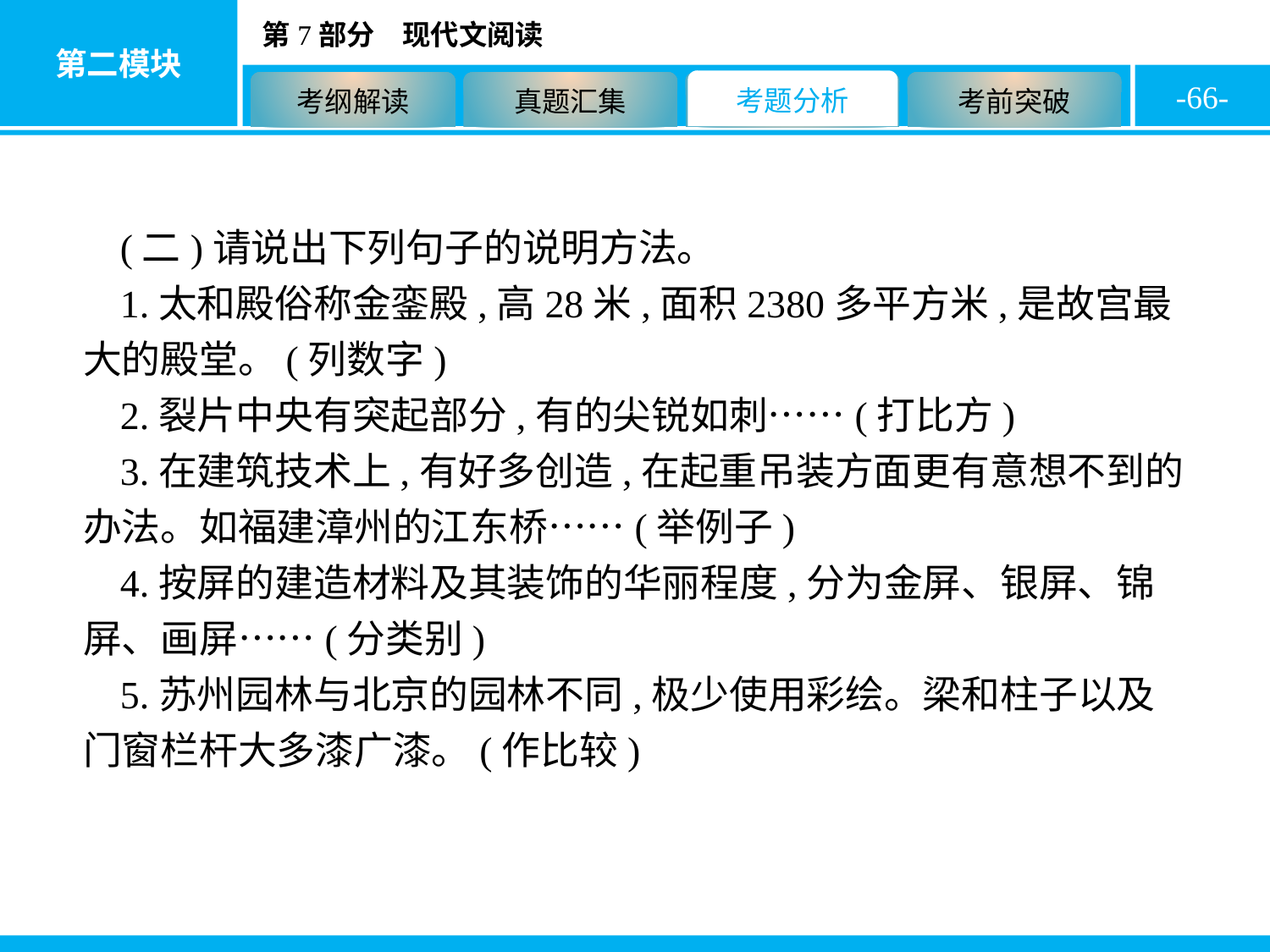

-66-
(二)请说出下列句子的说明方法。
1.太和殿俗称金銮殿,高28米,面积2380多平方米,是故宫最大的殿堂。(列数字)
2.裂片中央有突起部分,有的尖锐如刺……(打比方)
3.在建筑技术上,有好多创造,在起重吊装方面更有意想不到的办法。如福建漳州的江东桥……(举例子)
4.按屏的建造材料及其装饰的华丽程度,分为金屏、银屏、锦屏、画屏……(分类别)
5.苏州园林与北京的园林不同,极少使用彩绘。梁和柱子以及门窗栏杆大多漆广漆。(作比较)